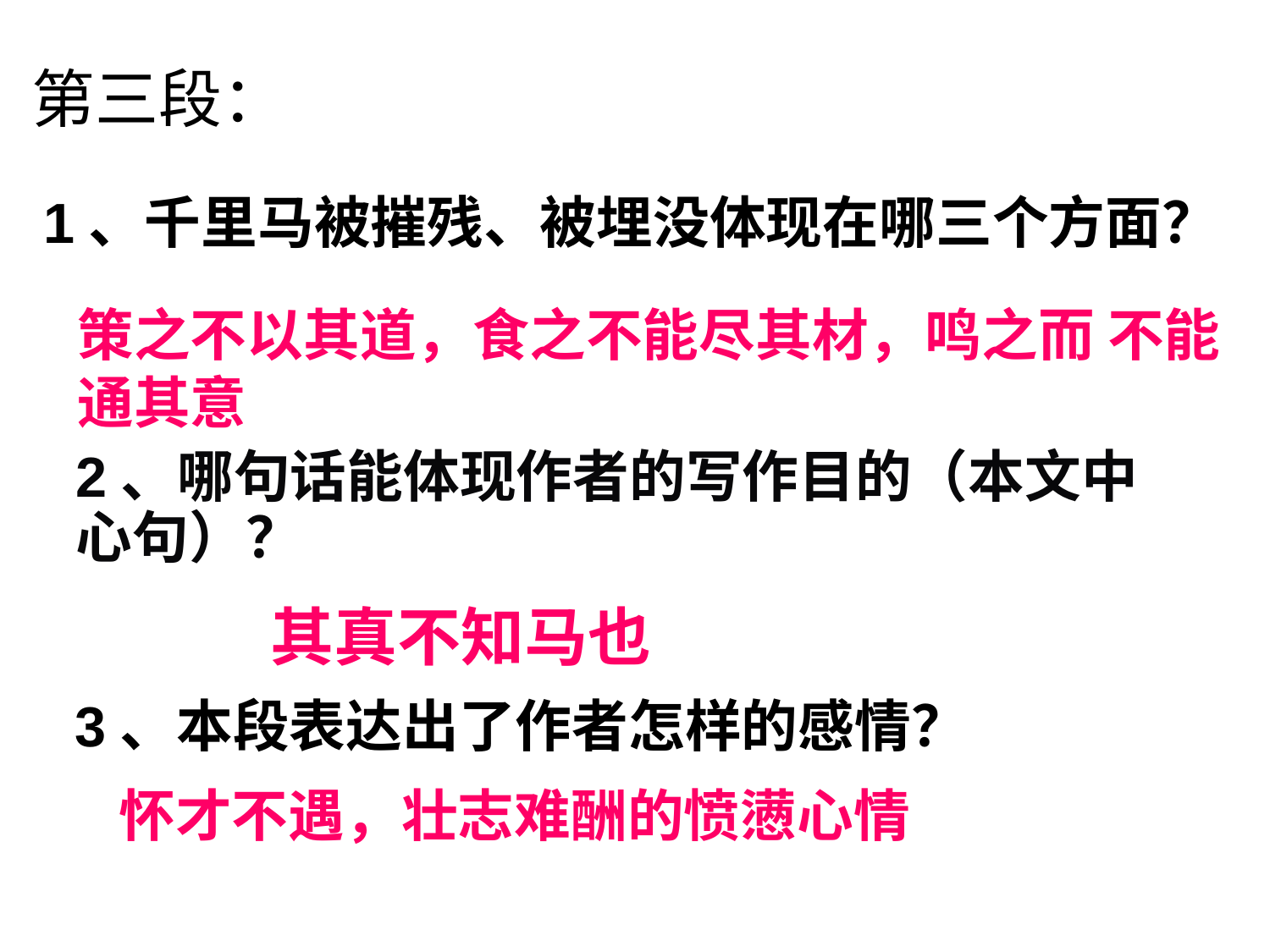

#
第三段：
1、千里马被摧残、被埋没体现在哪三个方面？

策之不以其道，食之不能尽其材，鸣之而 不能通其意
2、哪句话能体现作者的写作目的（本文中心句）？
其真不知马也
3、本段表达出了作者怎样的感情？
怀才不遇，壮志难酬的愤懑心情